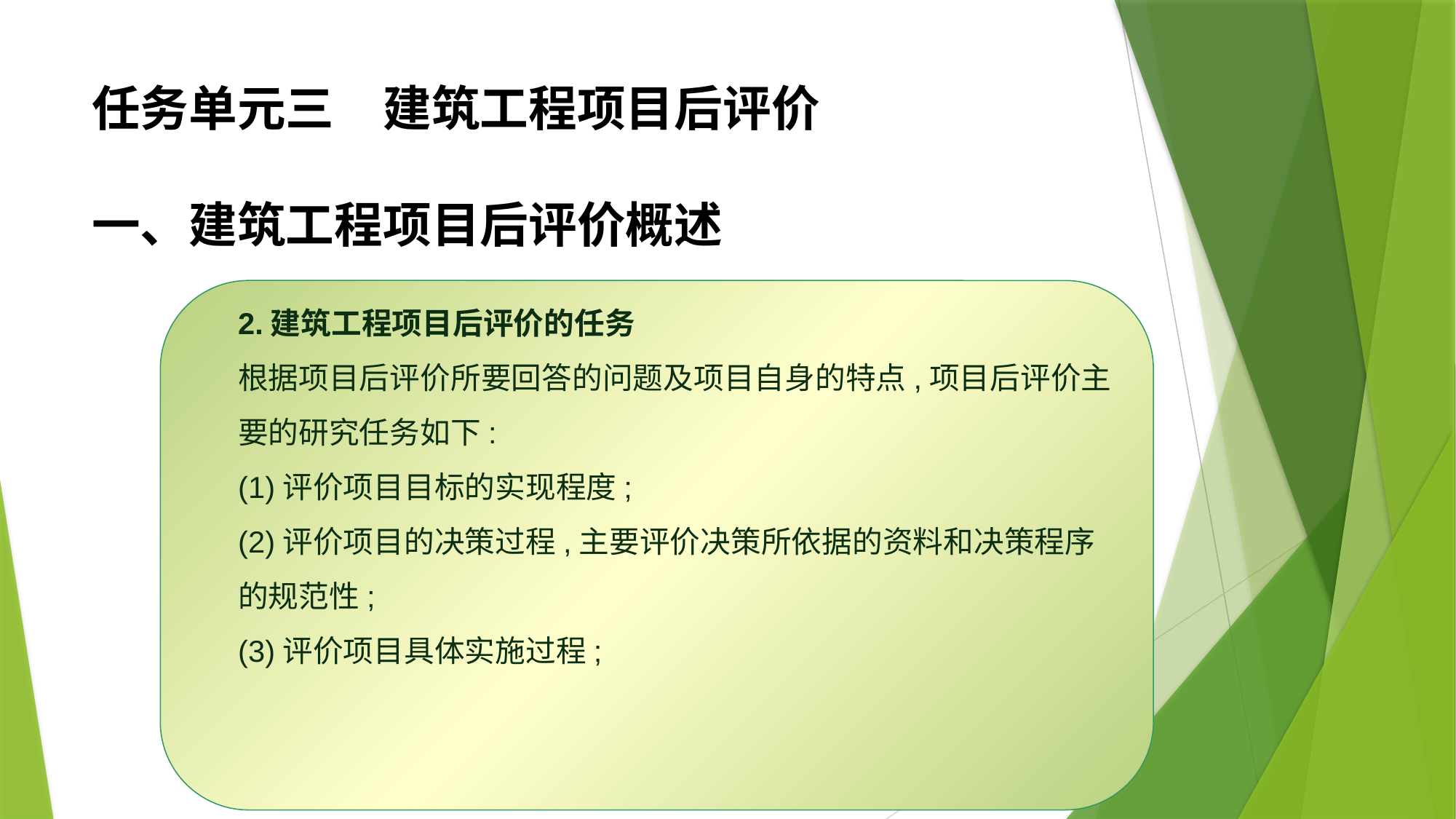

任务单元三　建筑工程项目后评价
一、建筑工程项目后评价概述

2.建筑工程项目后评价的任务
根据项目后评价所要回答的问题及项目自身的特点,项目后评价主要的研究任务如下:
(1)评价项目目标的实现程度;
(2)评价项目的决策过程,主要评价决策所依据的资料和决策程序的规范性;
(3)评价项目具体实施过程;